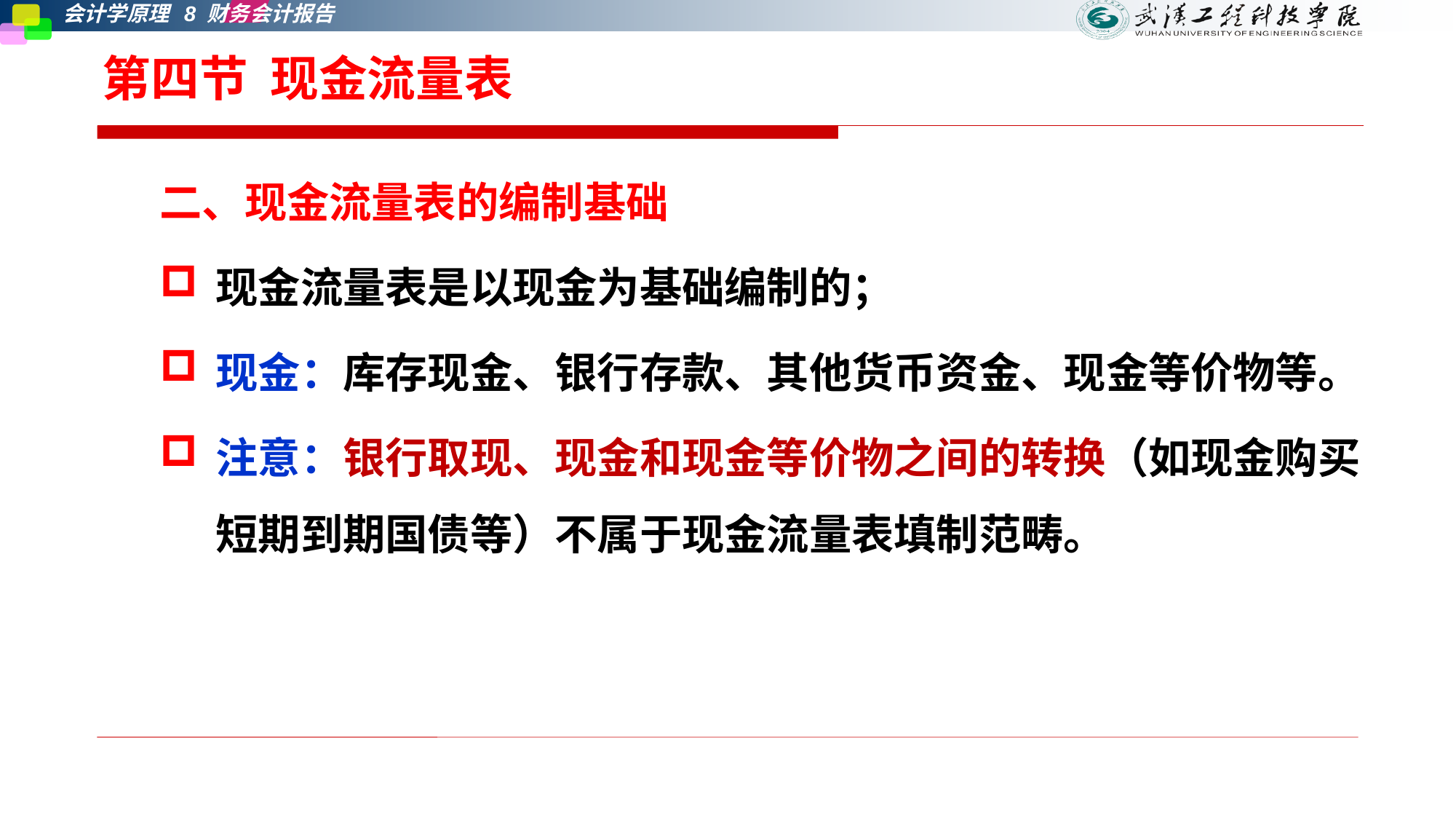

# 第四节  现金流量表
二、现金流量表的编制基础
现金流量表是以现金为基础编制的；
现金：库存现金、银行存款、其他货币资金、现金等价物等。
注意：银行取现、现金和现金等价物之间的转换（如现金购买短期到期国债等）不属于现金流量表填制范畴。